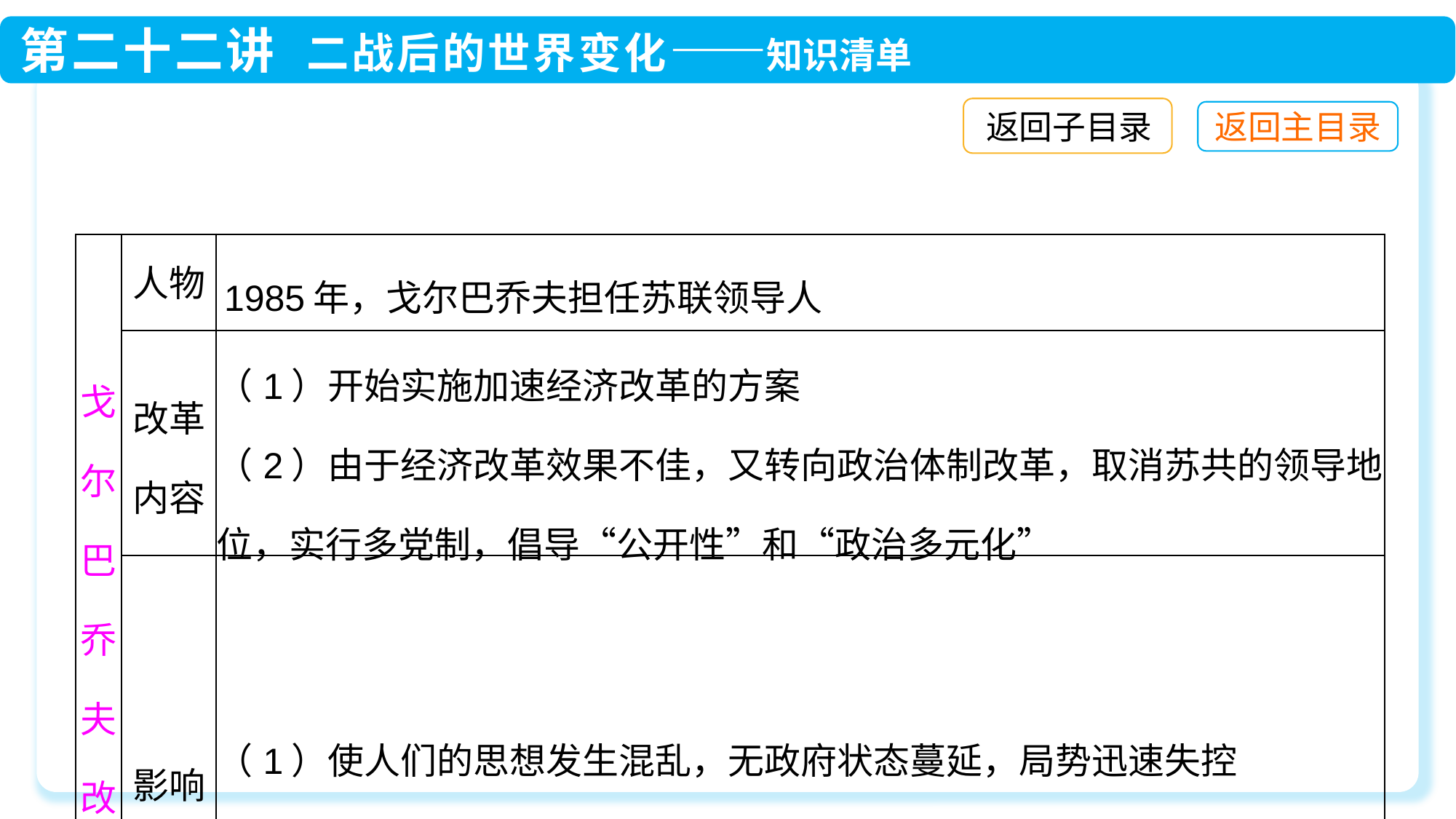

返回子目录
| 戈尔巴乔夫改革 | 人物 | 1985年，戈尔巴乔夫担任苏联领导人 |
| --- | --- | --- |
|  | 改革内容 | （1）开始实施加速经济改革的方案 （2）由于经济改革效果不佳，又转向政治体制改革，取消苏共的领导地位，实行多党制，倡导“公开性”和“政治多元化” |
|  | 影响 | （1）使人们的思想发生混乱，无政府状态蔓延，局势迅速失控 （2）各加盟共和国的分离趋势加剧 |